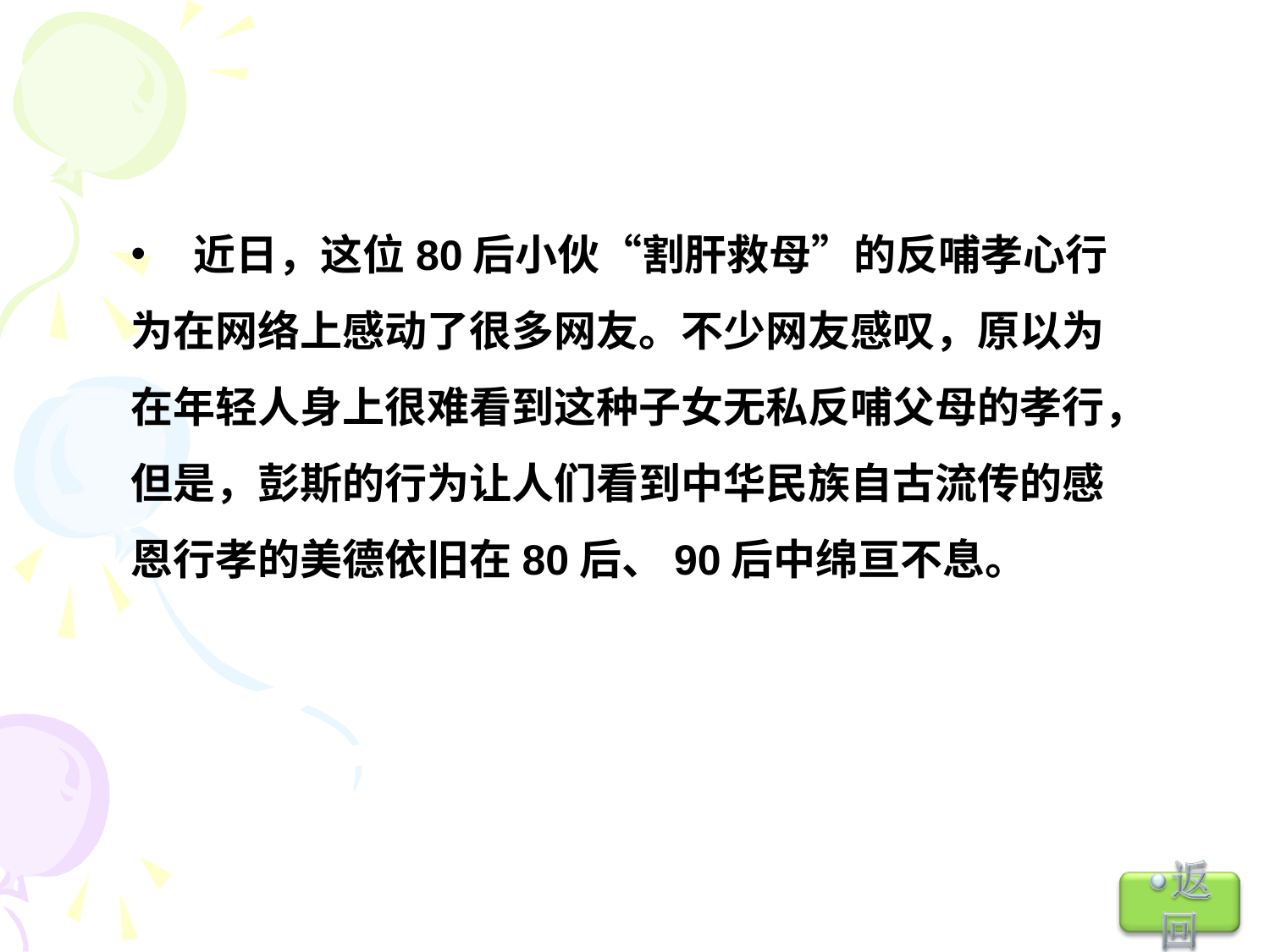

近日，这位80后小伙“割肝救母”的反哺孝心行为在网络上感动了很多网友。不少网友感叹，原以为在年轻人身上很难看到这种子女无私反哺父母的孝行，但是，彭斯的行为让人们看到中华民族自古流传的感恩行孝的美德依旧在80后、90后中绵亘不息。